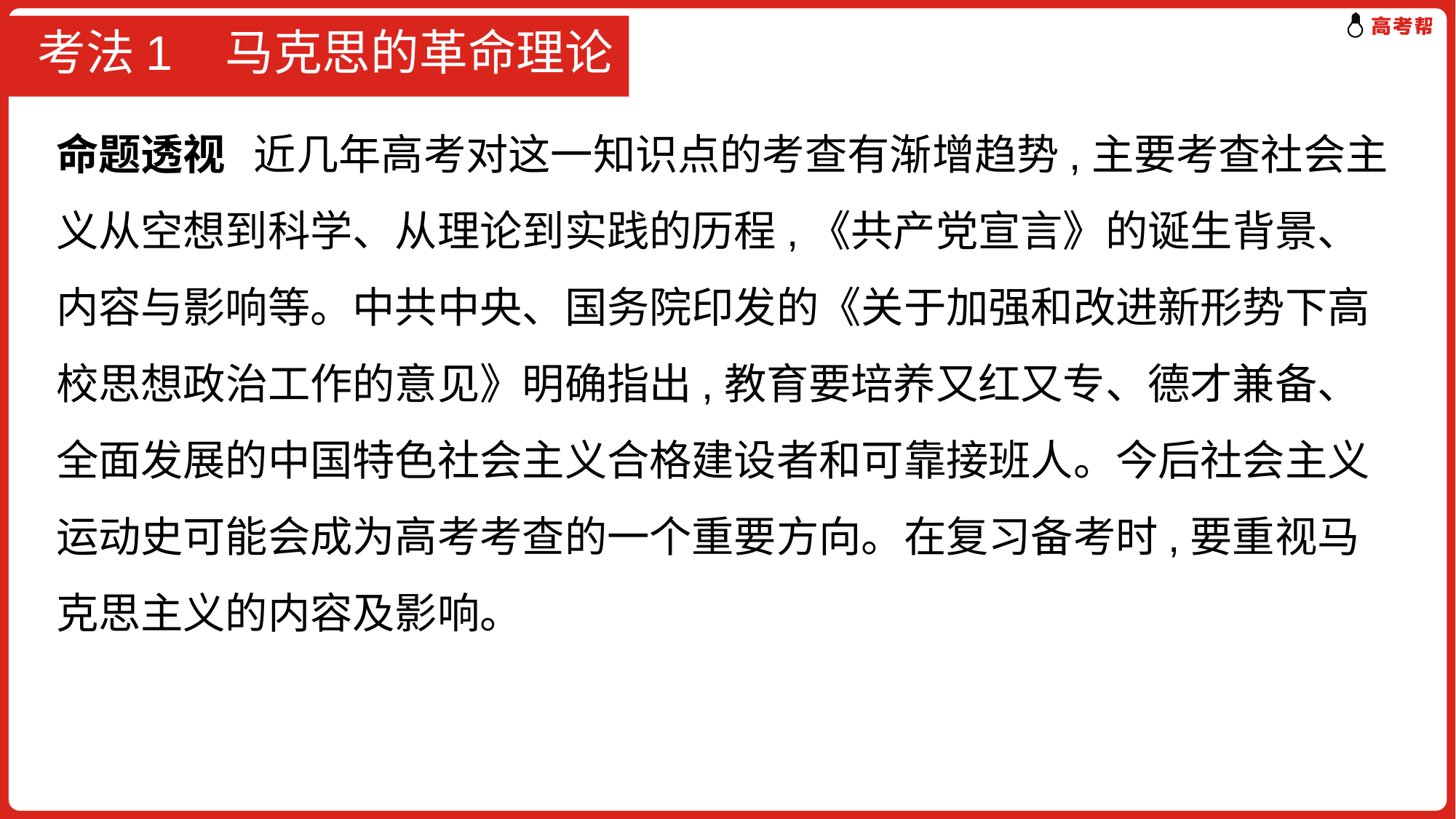

# 考法1   马克思的革命理论
命题透视   近几年高考对这一知识点的考查有渐增趋势,主要考查社会主义从空想到科学、从理论到实践的历程,《共产党宣言》的诞生背景、内容与影响等。中共中央、国务院印发的《关于加强和改进新形势下高校思想政治工作的意见》明确指出,教育要培养又红又专、德才兼备、全面发展的中国特色社会主义合格建设者和可靠接班人。今后社会主义运动史可能会成为高考考查的一个重要方向。在复习备考时,要重视马克思主义的内容及影响。